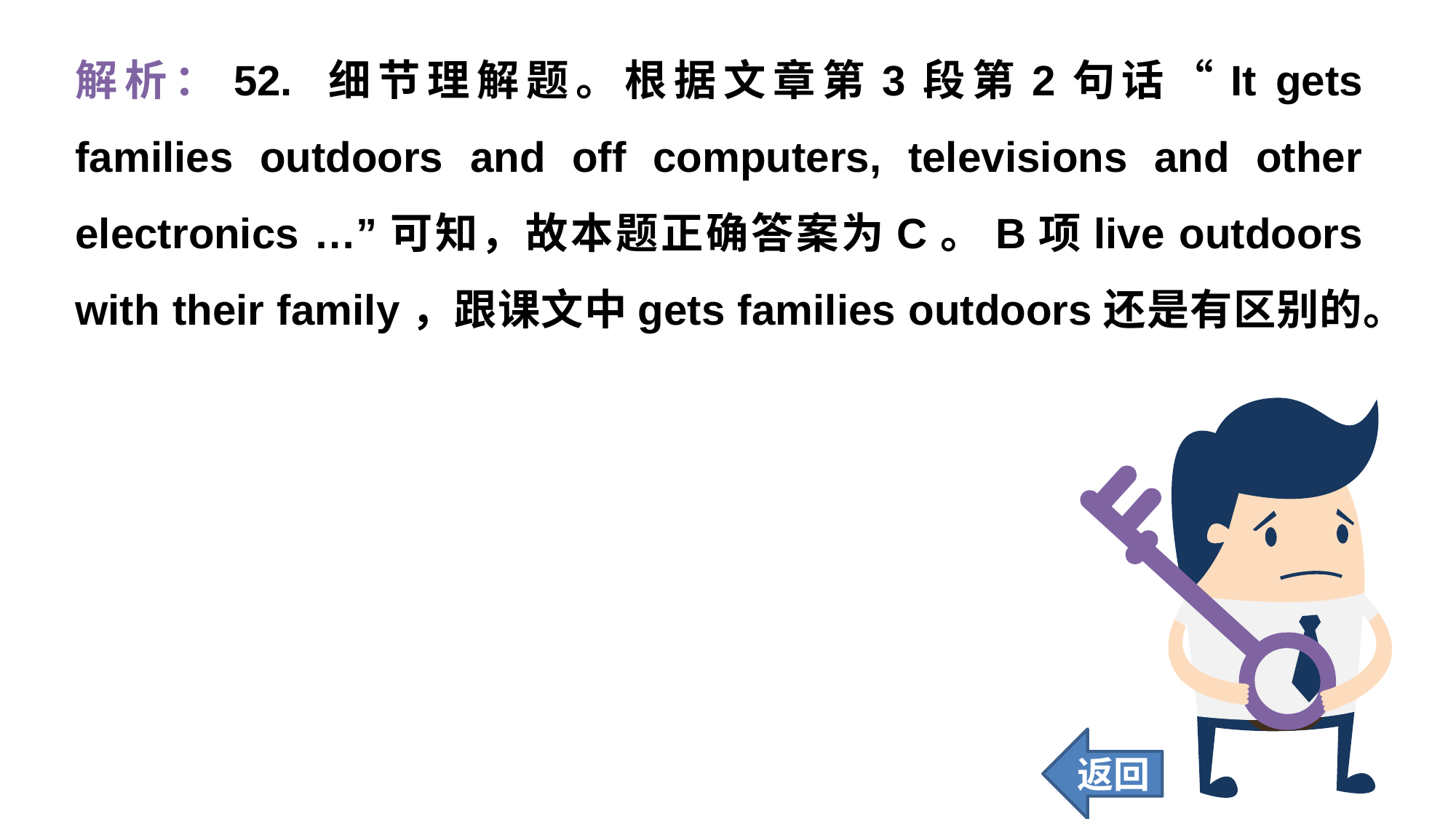

解析：52. 细节理解题。根据文章第3段第2句话“It gets families outdoors and off computers, televisions and other electronics …”可知，故本题正确答案为C。B项live outdoors with their family，跟课文中gets families outdoors还是有区别的。

返回
407